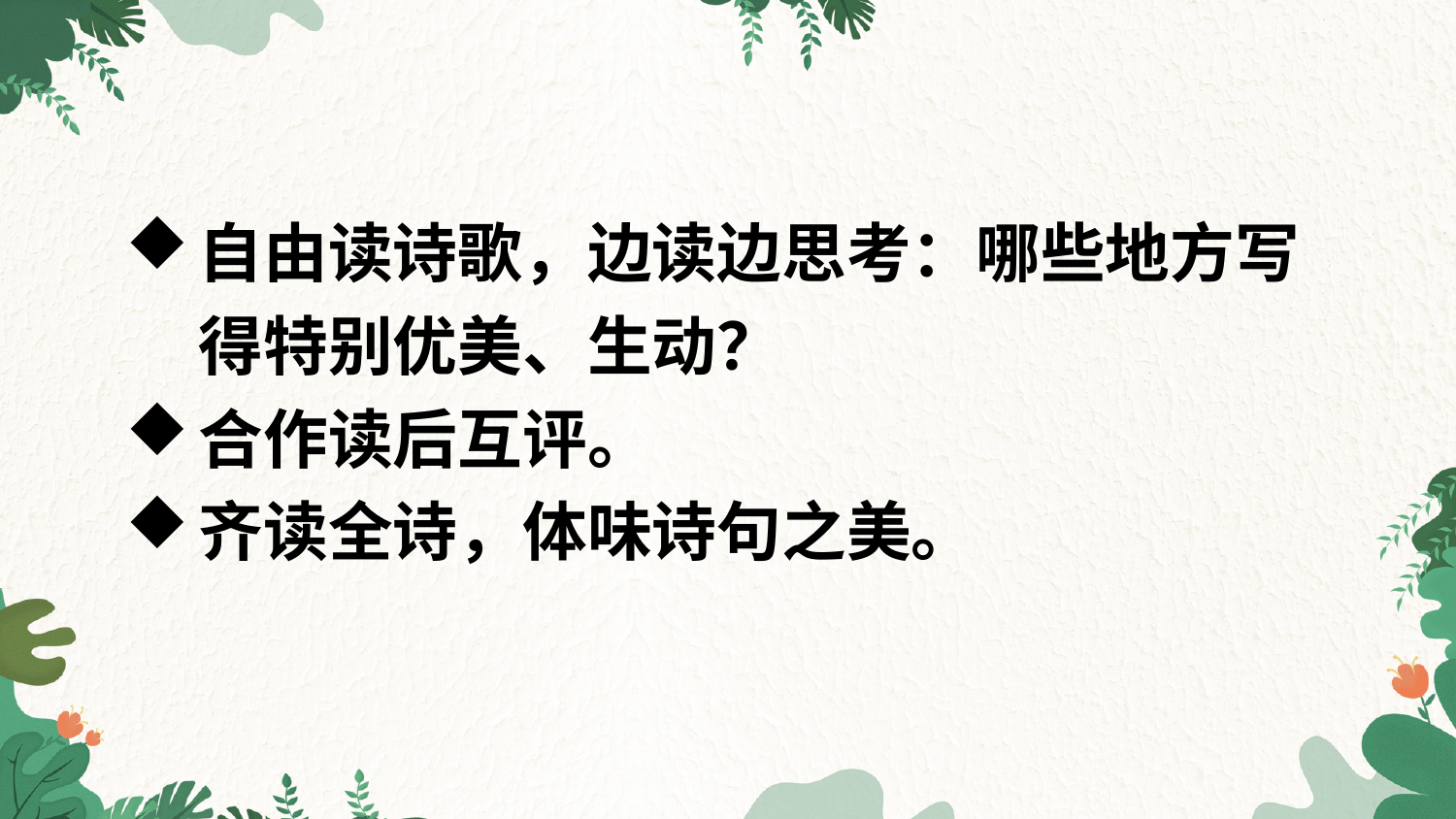

自由读诗歌，边读边思考：哪些地方写得特别优美、生动？
合作读后互评。
齐读全诗，体味诗句之美。